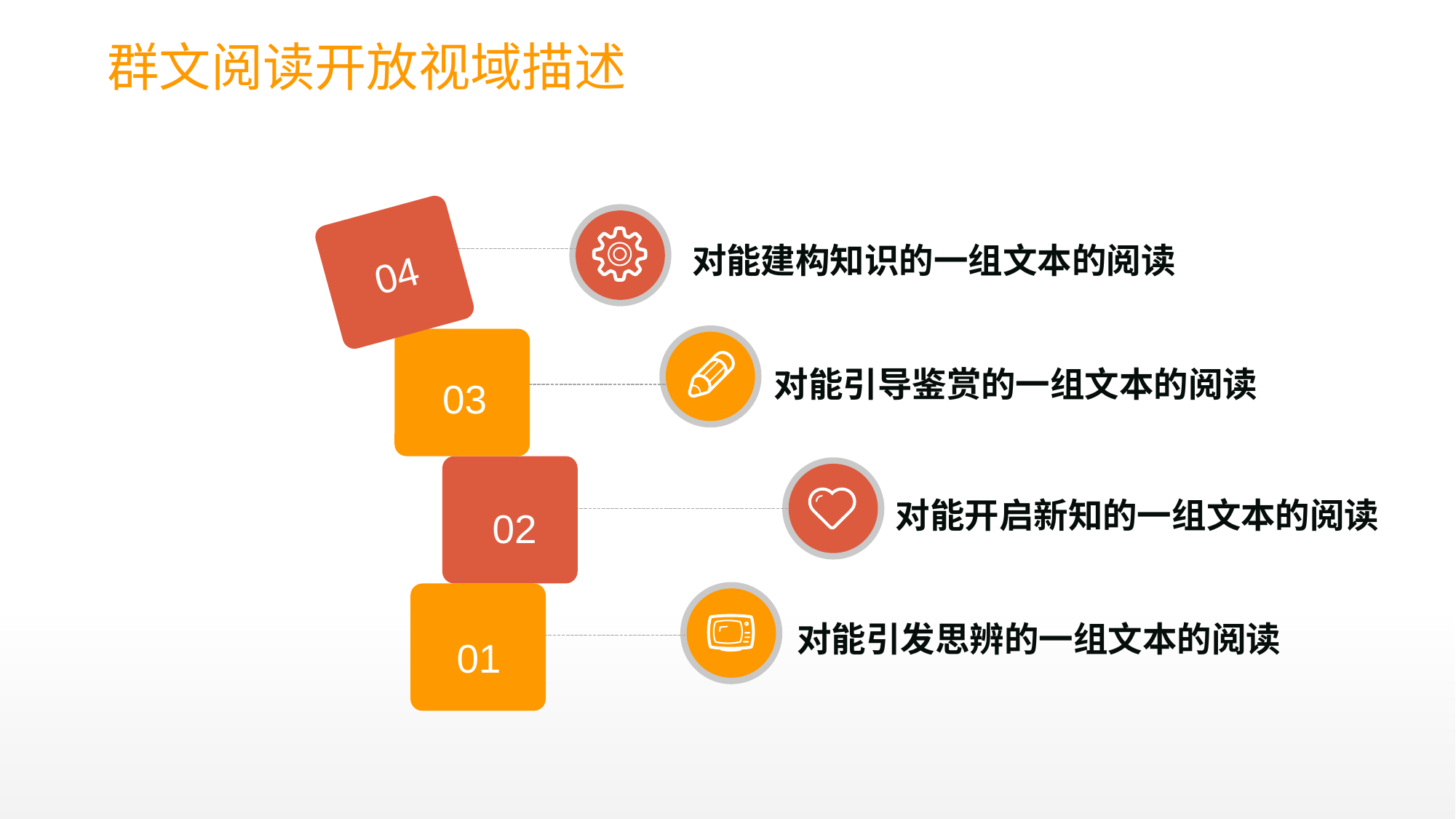

群文阅读开放视域描述

04

对能建构知识的一组文本的阅读

03

对能引导鉴赏的一组文本的阅读

02

对能开启新知的一组文本的阅读

01
对能引发思辨的一组文本的阅读